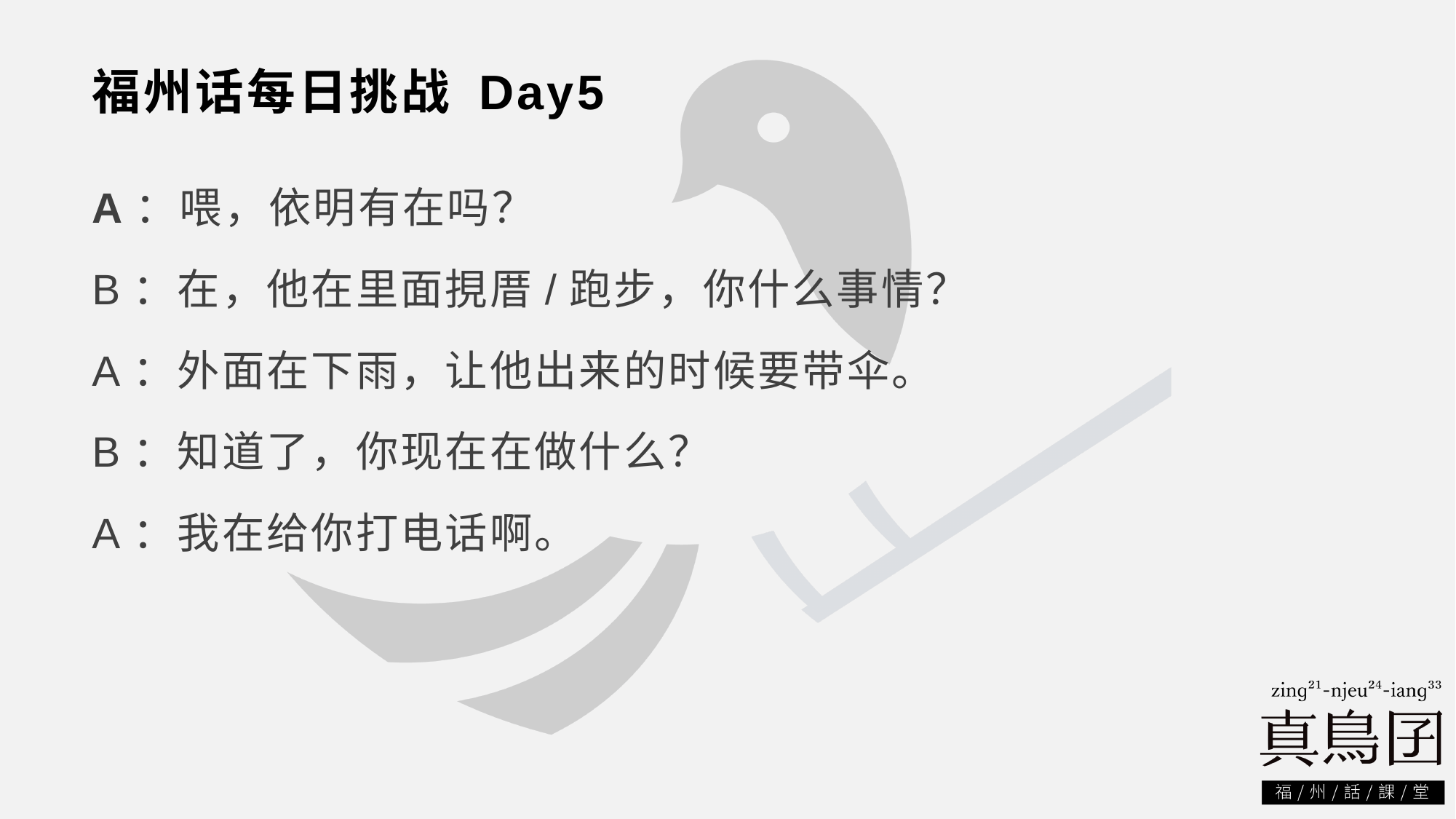

# 福州话每日挑战 Day5
A：喂，依明有在吗？
B：在，他在里面挸厝/跑步，你什么事情？
A：外面在下雨，让他出来的时候要带伞。
B：知道了，你现在在做什么？
A：我在给你打电话啊。